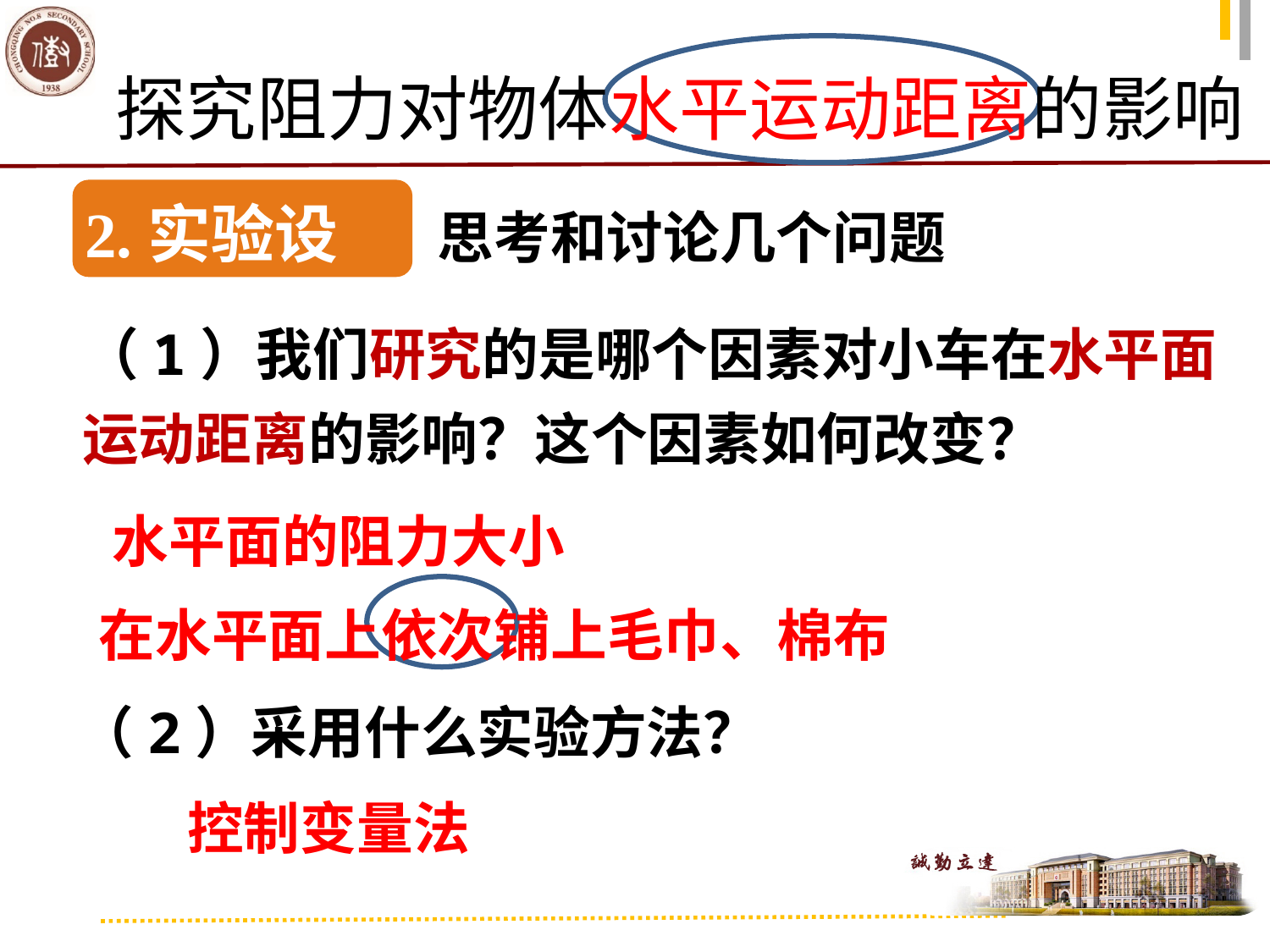

探究阻力对物体水平运动距离的影响
思考和讨论几个问题

2.实验设计
（1）我们研究的是哪个因素对小车在水平面运动距离的影响？这个因素如何改变？
水平面的阻力大小
在水平面上依次铺上毛巾、棉布

（2）采用什么实验方法？
控制变量法